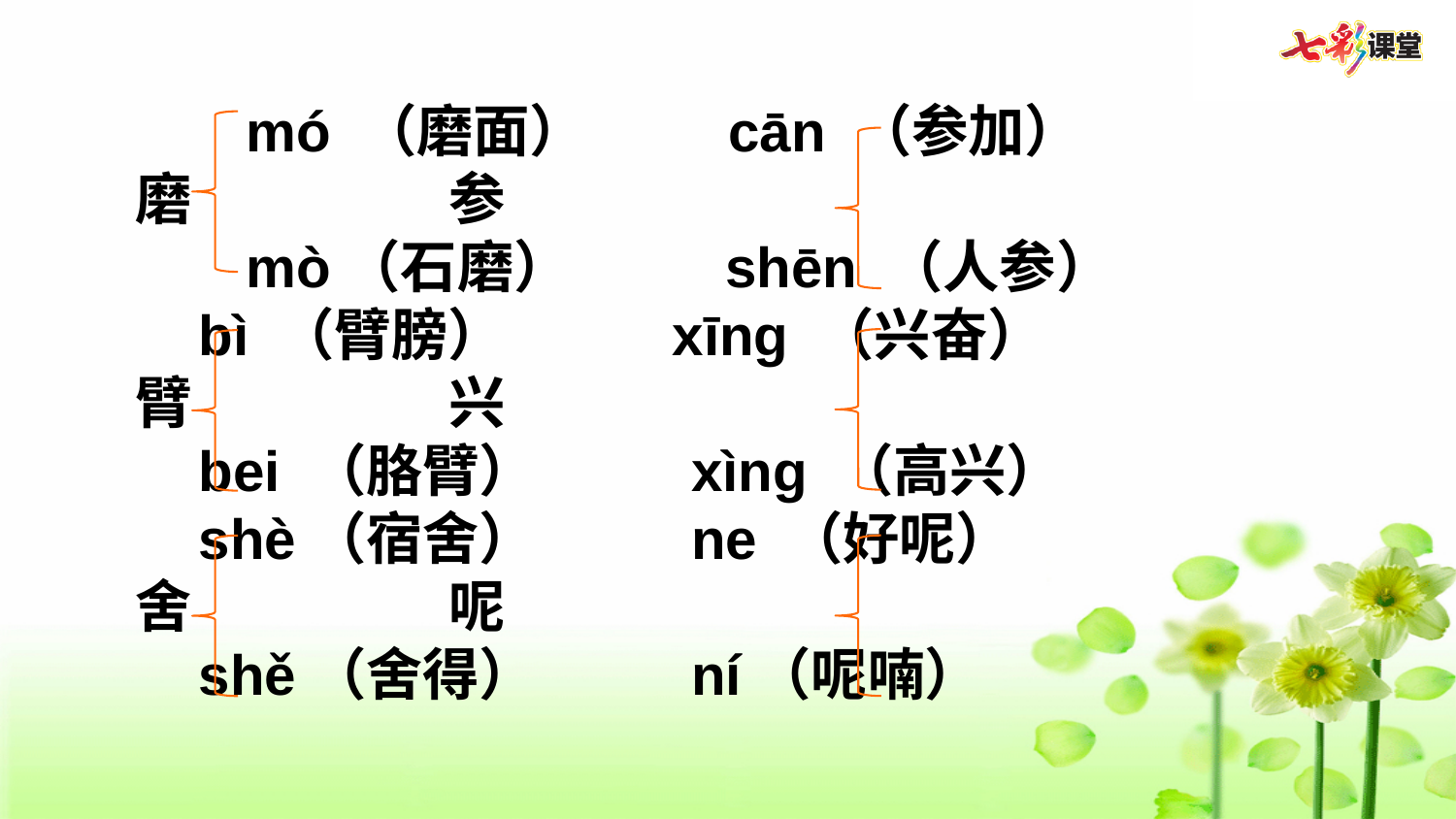

mó （磨面）          cān （参加）
磨                    参
       mò（石磨）           shēn （人参）
    bì （臂膀）            xīng （兴奋）
臂                    兴
    bei （胳臂）           xìng （高兴）
    shè（宿舍）           ne （好呢）
舍                    呢
    shě（舍得）           ní（呢喃）